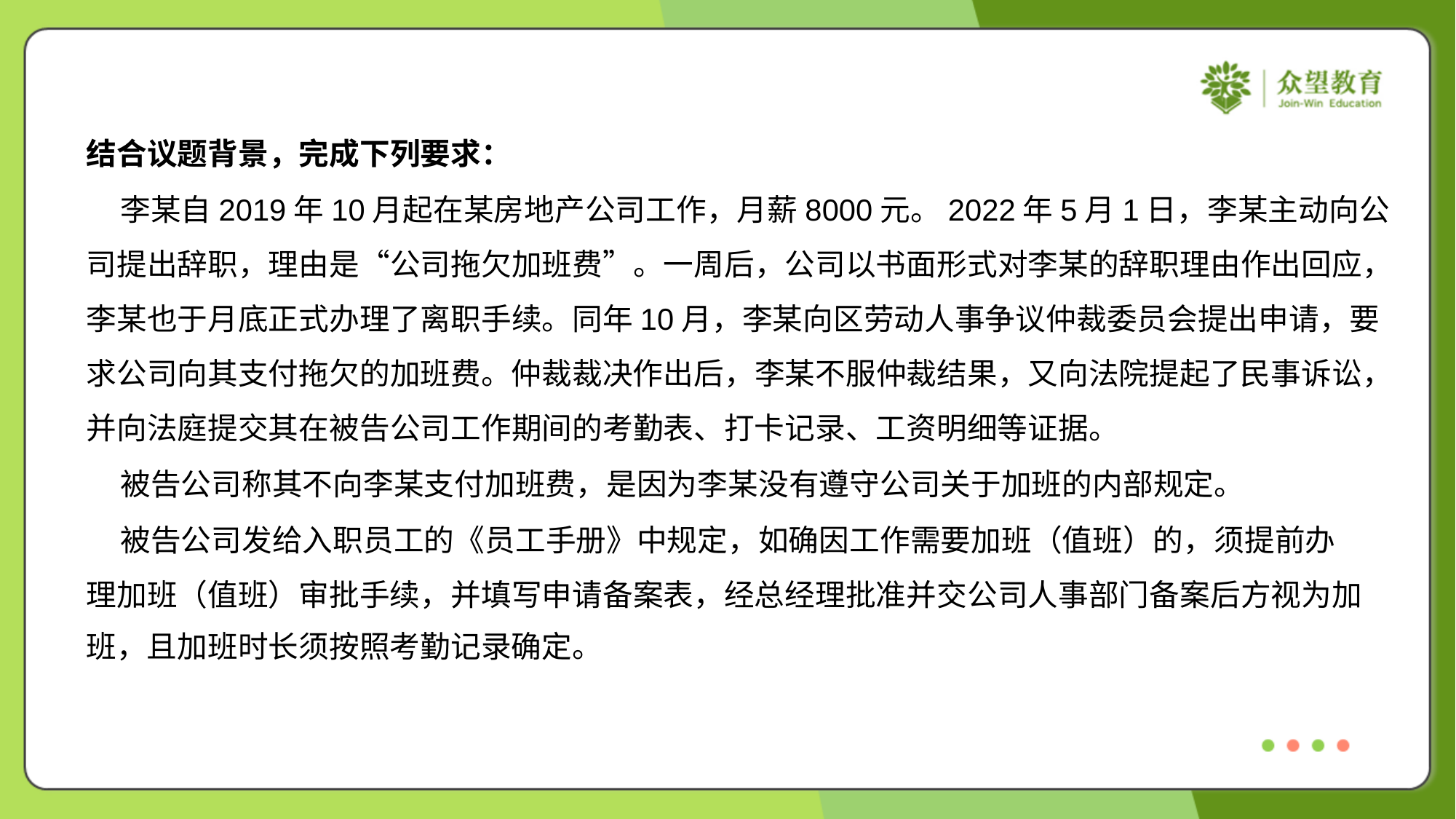

结合议题背景，完成下列要求：
    李某自2019年10月起在某房地产公司工作，月薪8000元。2022年5月1日，李某主动向公
司提出辞职，理由是“公司拖欠加班费”。一周后，公司以书面形式对李某的辞职理由作出回应，
李某也于月底正式办理了离职手续。同年10月，李某向区劳动人事争议仲裁委员会提出申请，要
求公司向其支付拖欠的加班费。仲裁裁决作出后，李某不服仲裁结果，又向法院提起了民事诉讼，
并向法庭提交其在被告公司工作期间的考勤表、打卡记录、工资明细等证据。
    被告公司称其不向李某支付加班费，是因为李某没有遵守公司关于加班的内部规定。
    被告公司发给入职员工的《员工手册》中规定，如确因工作需要加班（值班）的，须提前办
理加班（值班）审批手续，并填写申请备案表，经总经理批准并交公司人事部门备案后方视为加
班，且加班时长须按照考勤记录确定。